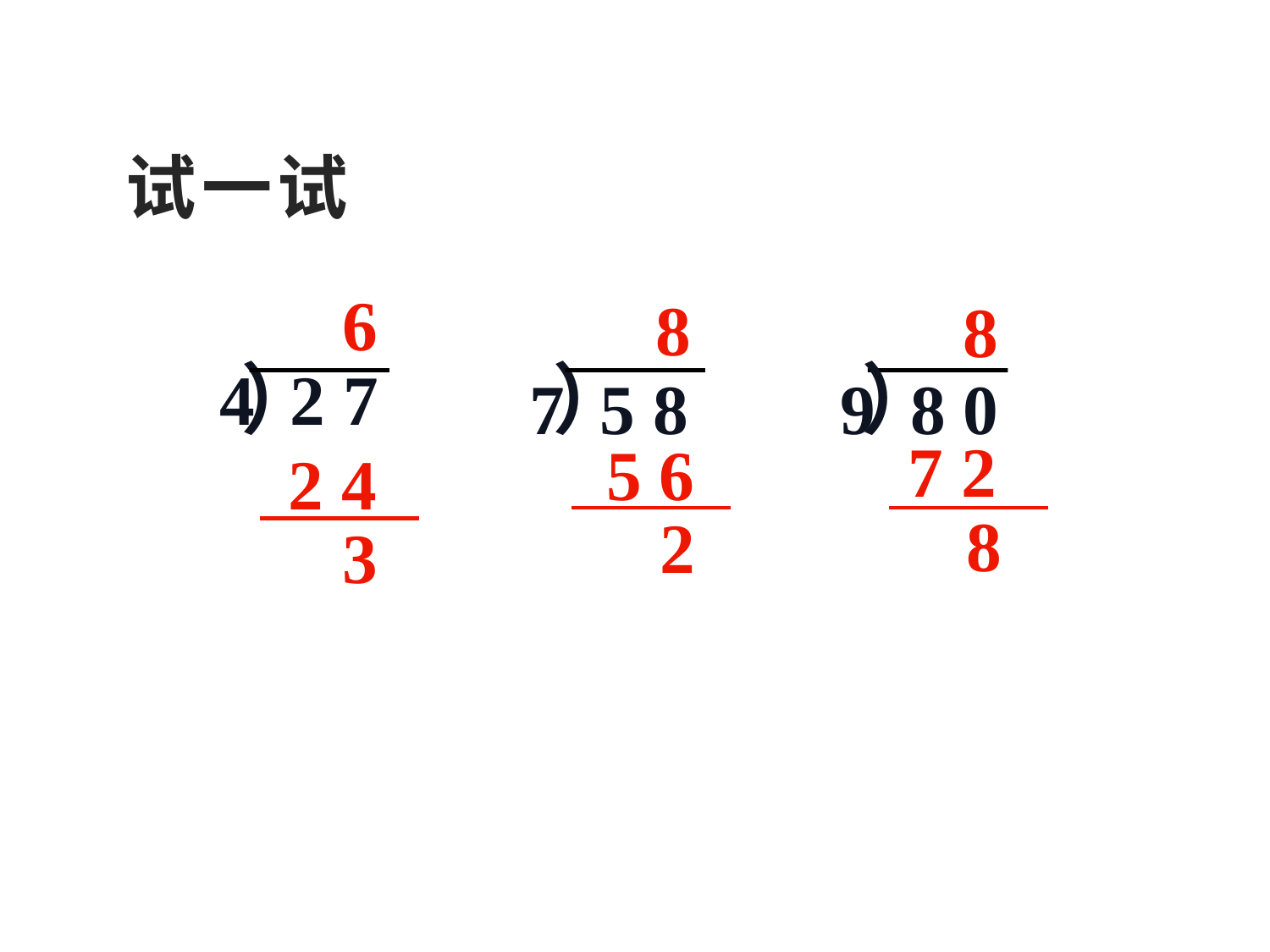

# 试一试
6
8
8
4  2 7
）

）
7  5 8

）
9  8 0

7 2
5 6
2 4
8
2
3